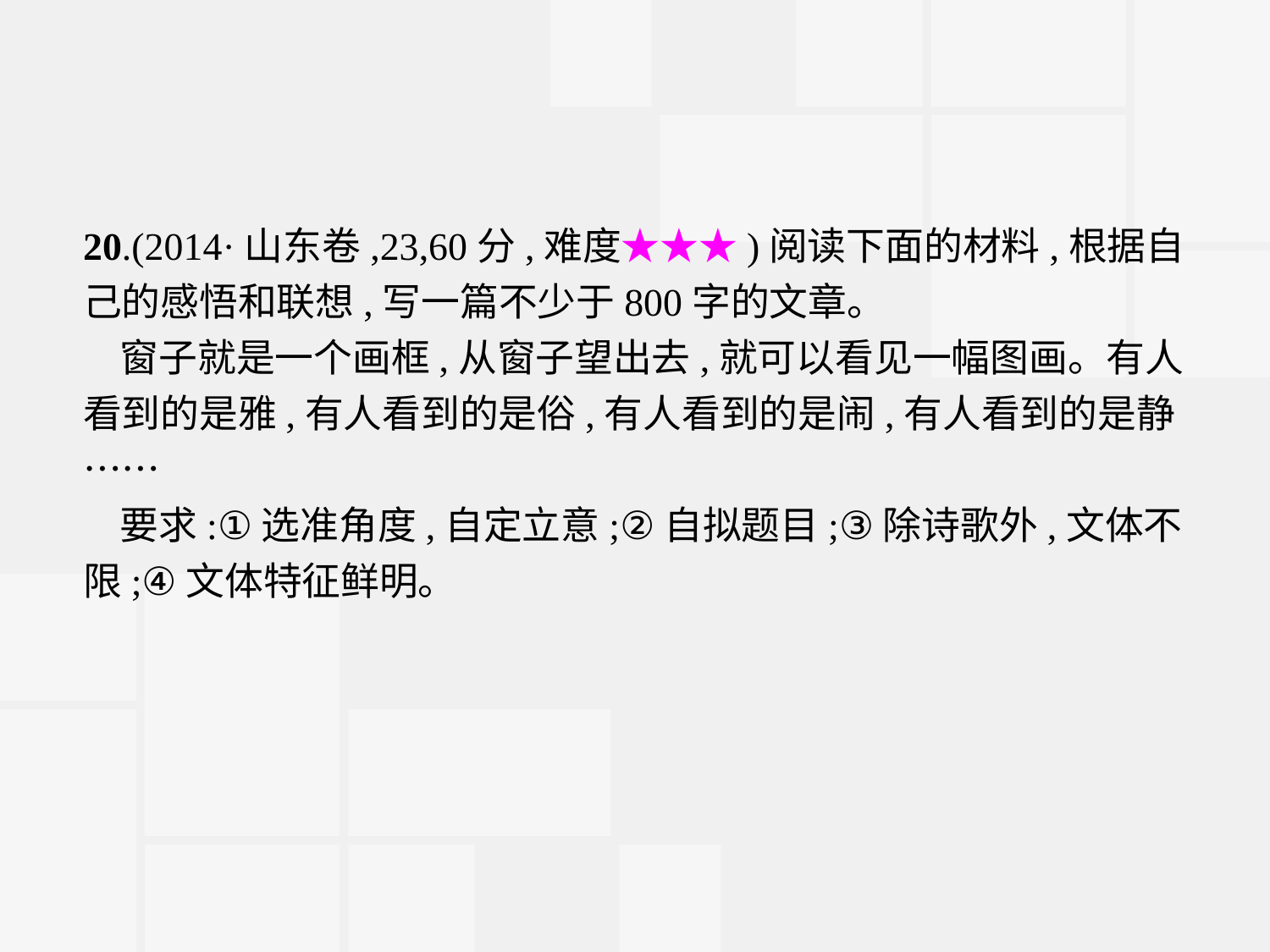

20.(2014·山东卷,23,60分,难度★★★)阅读下面的材料,根据自己的感悟和联想,写一篇不少于800字的文章。
窗子就是一个画框,从窗子望出去,就可以看见一幅图画。有人看到的是雅,有人看到的是俗,有人看到的是闹,有人看到的是静……
要求:①选准角度,自定立意;②自拟题目;③除诗歌外,文体不限;④文体特征鲜明。